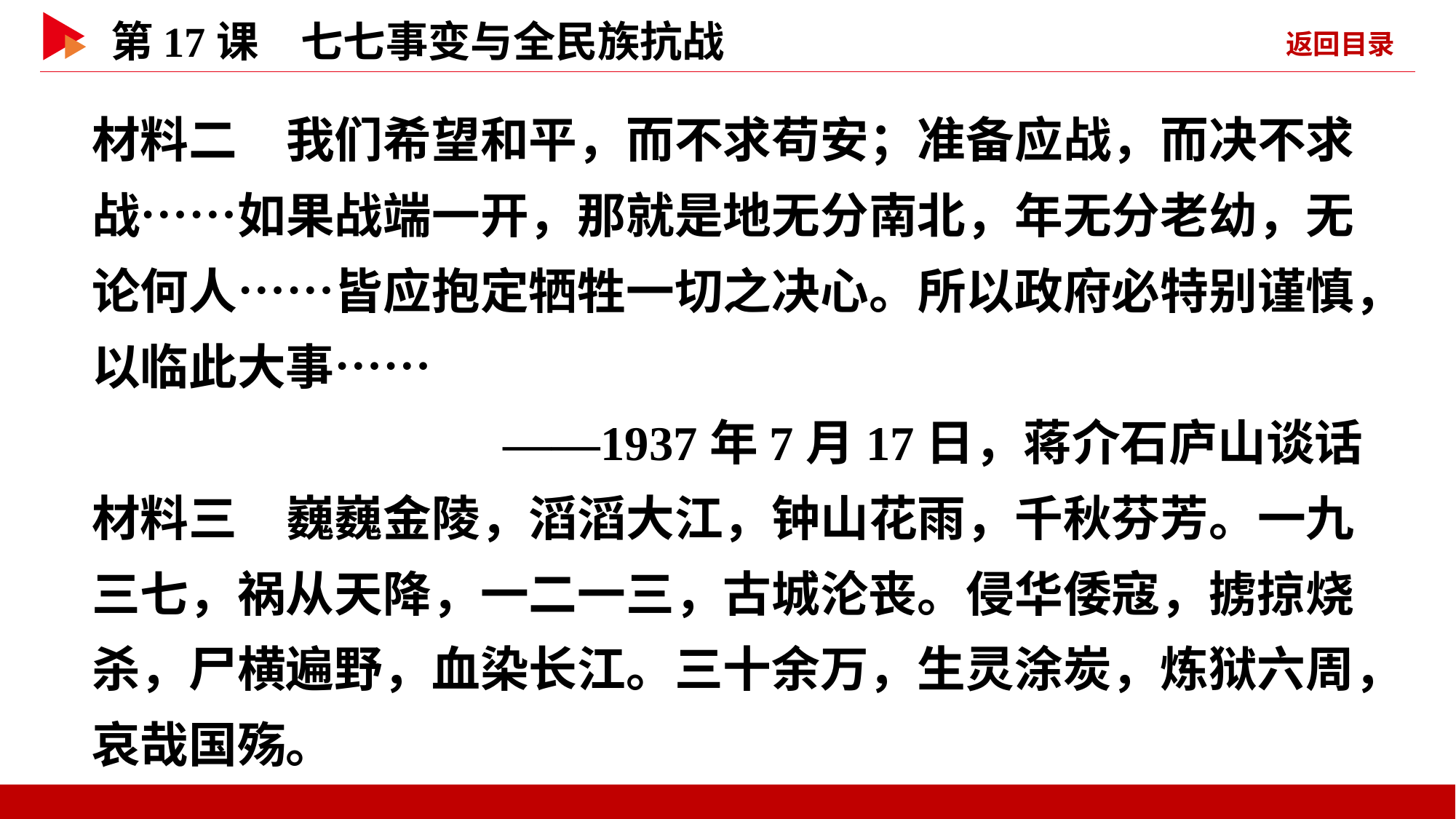

材料二　我们希望和平，而不求苟安；准备应战，而决不求战……如果战端一开，那就是地无分南北，年无分老幼，无论何人……皆应抱定牺牲一切之决心。所以政府必特别谨慎，以临此大事……
——1937年7月17日，蒋介石庐山谈话
材料三　巍巍金陵，滔滔大江，钟山花雨，千秋芬芳。一九三七，祸从天降，一二一三，古城沦丧。侵华倭寇，掳掠烧杀，尸横遍野，血染长江。三十余万，生灵涂炭，炼狱六周，哀哉国殇。